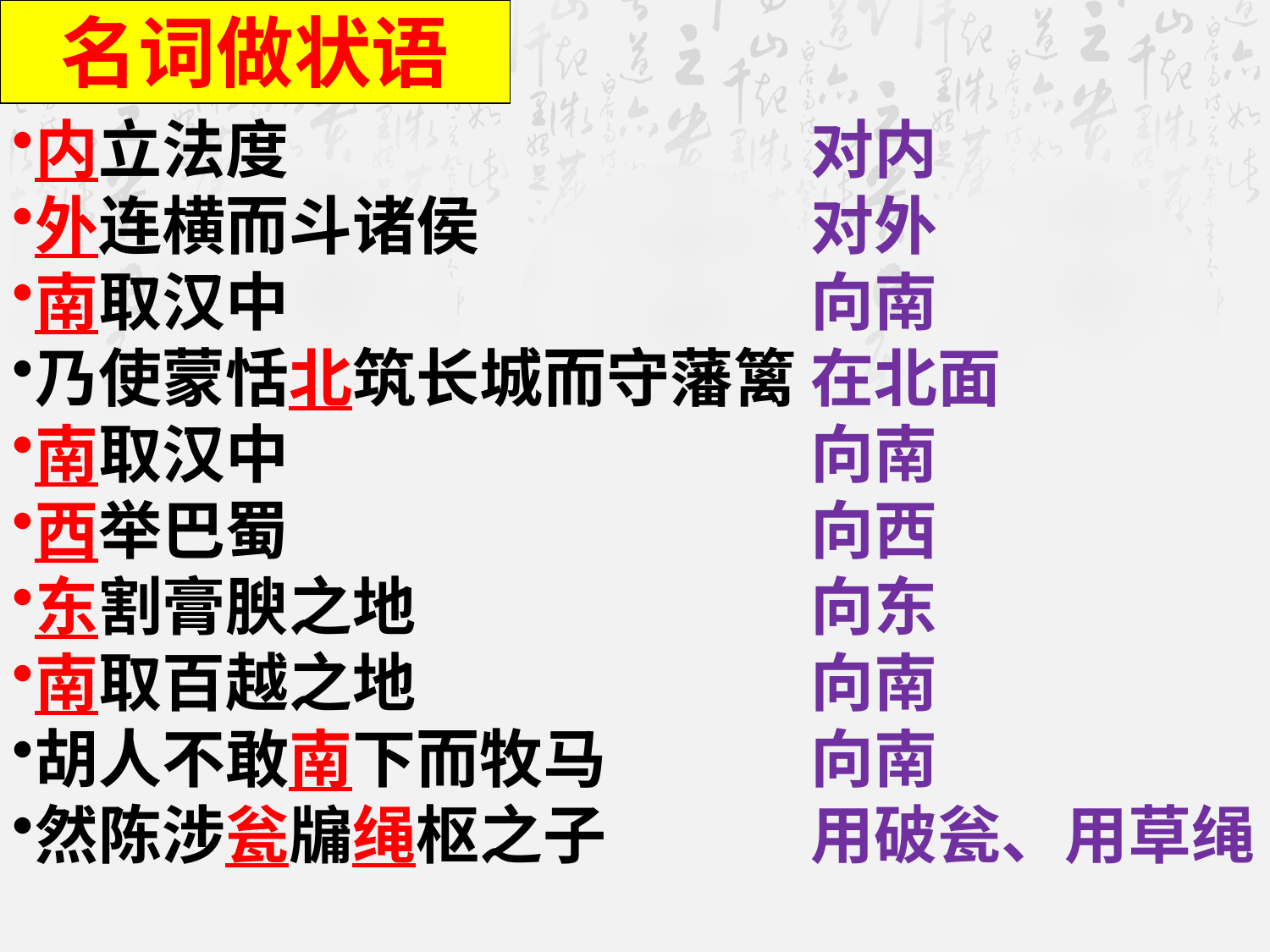

名词做状语
内立法度
外连横而斗诸侯
南取汉中
乃使蒙恬北筑长城而守藩篱
南取汉中
西举巴蜀
东割膏腴之地
南取百越之地
胡人不敢南下而牧马
然陈涉瓮牖绳枢之子
对内
对外
向南
在北面
向南
向西
向东
向南
向南
用破瓮、用草绳